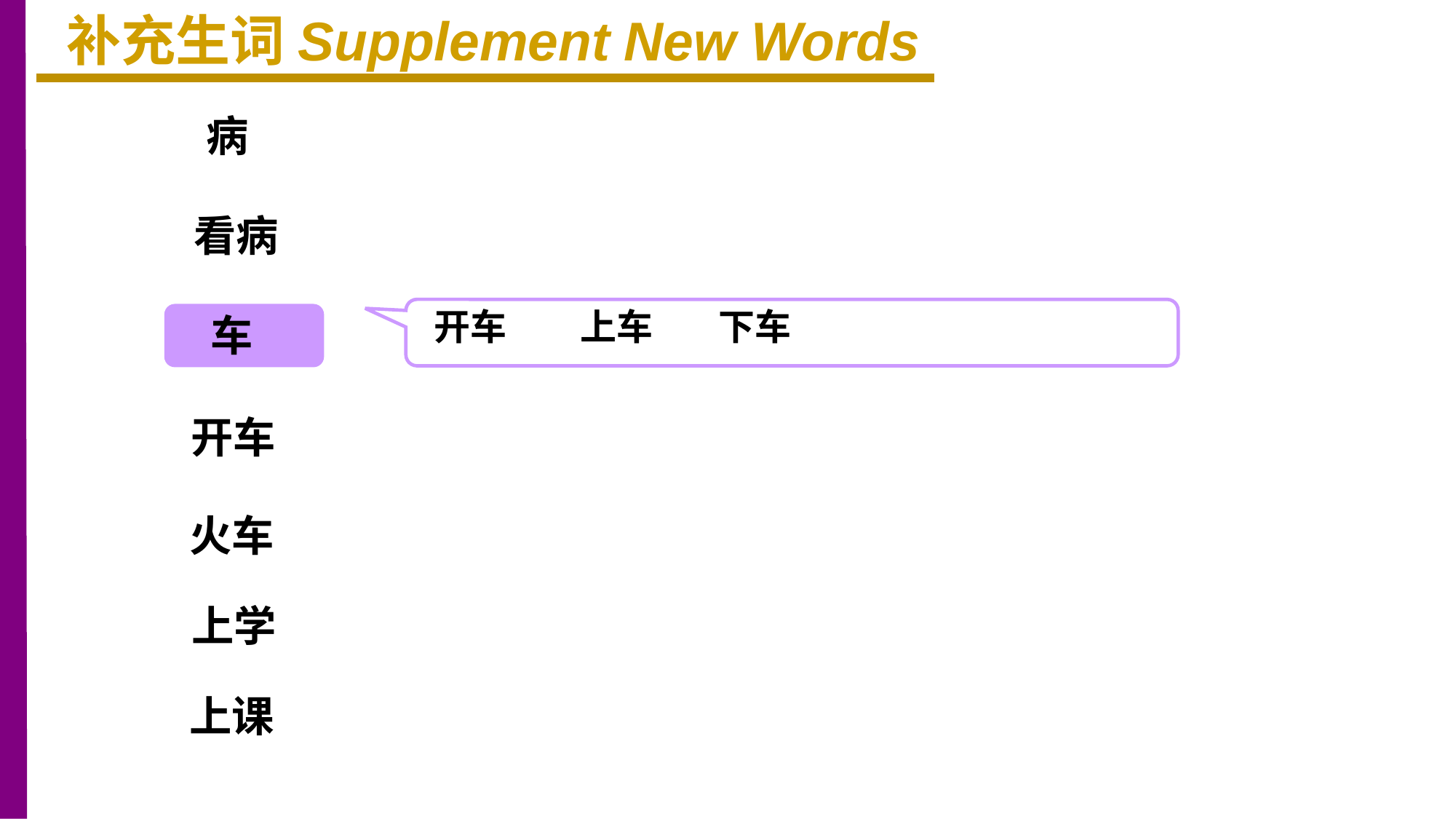

补充生词Supplement New Words
病
看病
开车         上车        下车

车

开车
火车
上学
上课